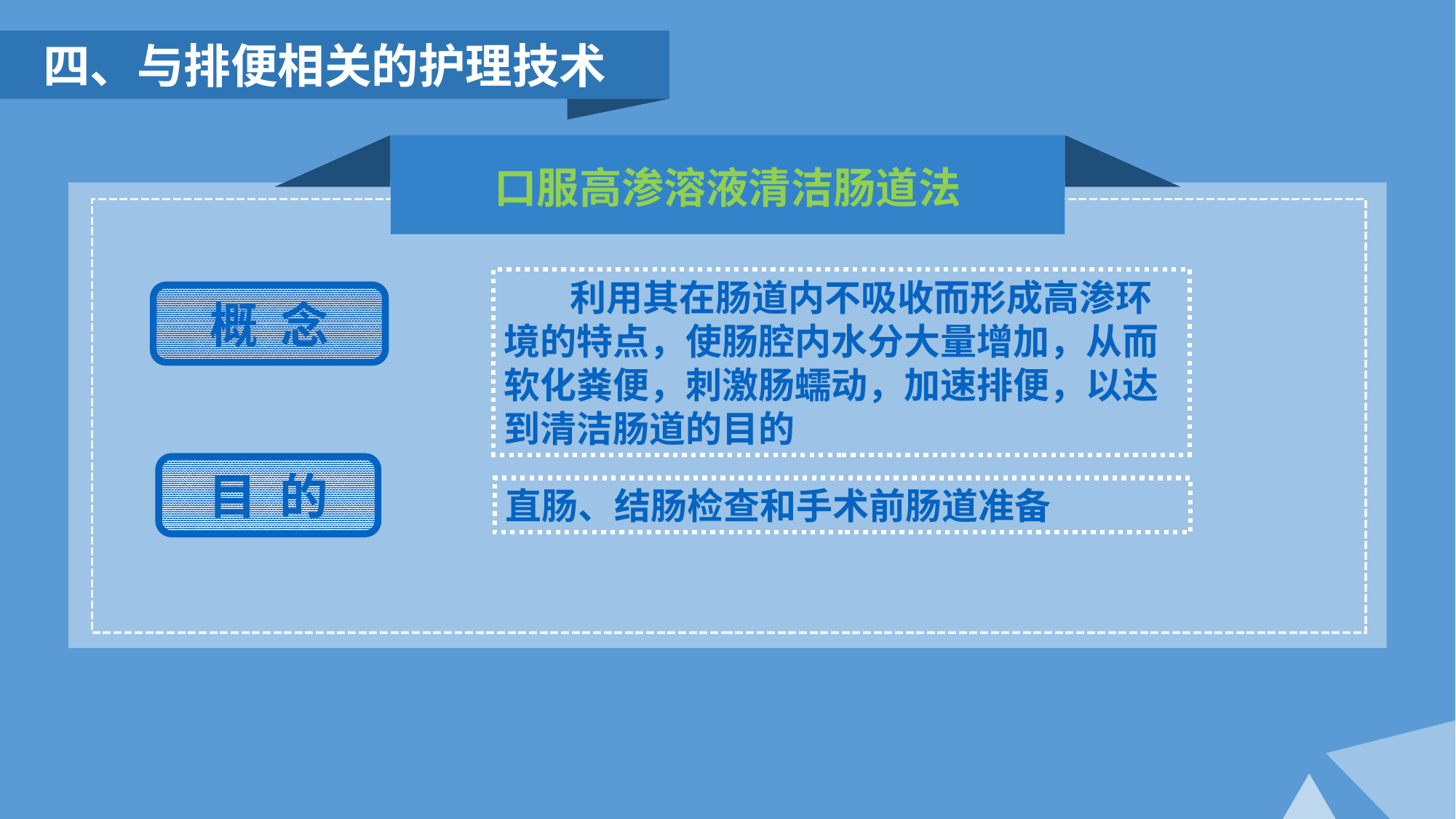

四、与排便相关的护理技术

口服高渗溶液清洁肠道法

       利用其在肠道内不吸收而形成高渗环境的特点，使肠腔内水分大量增加，从而软化粪便，刺激肠蠕动，加速排便，以达到清洁肠道的目的
概  念
目  的
直肠、结肠检查和手术前肠道准备